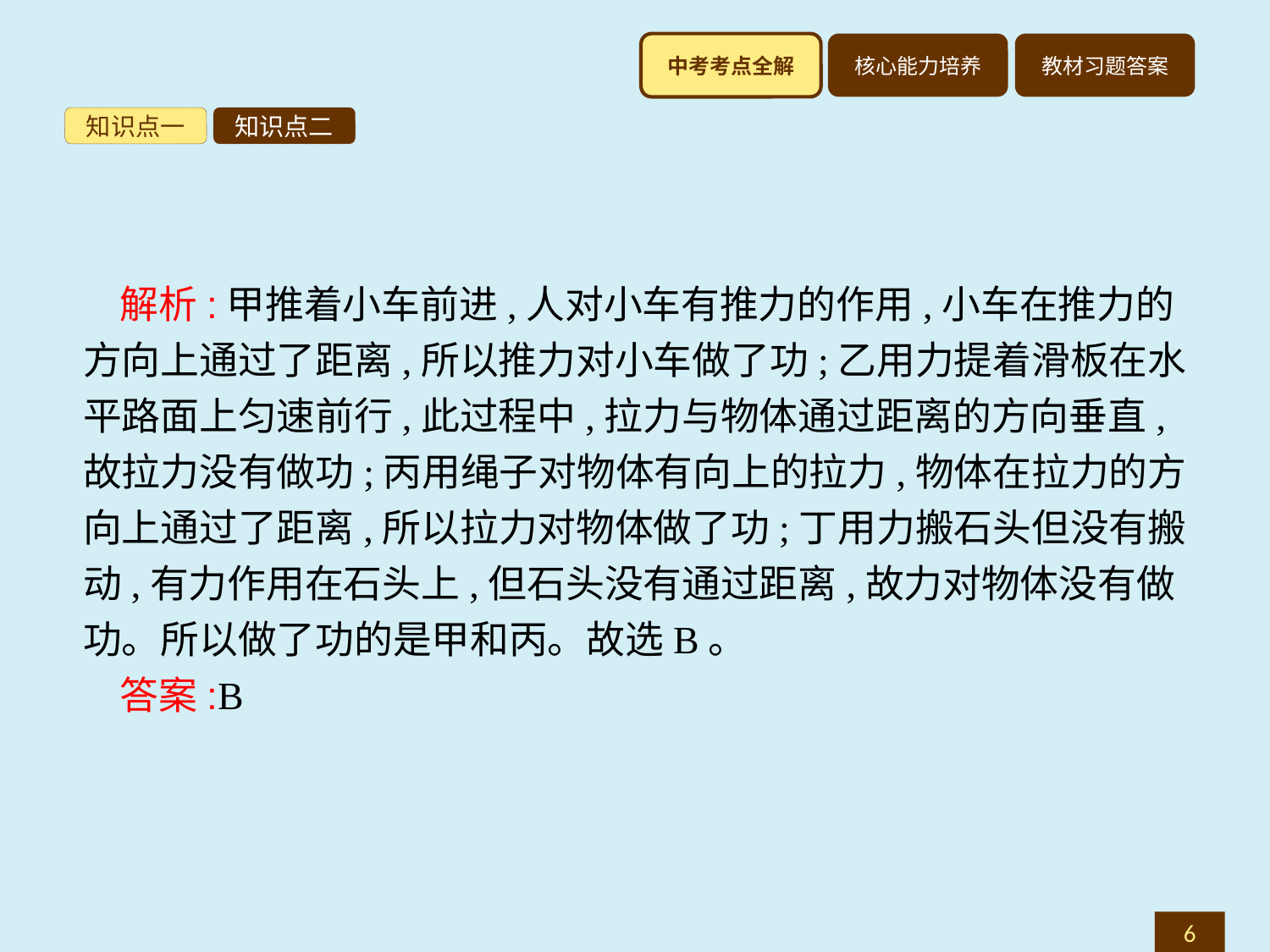

知识点一
知识点二
解析:甲推着小车前进,人对小车有推力的作用,小车在推力的方向上通过了距离,所以推力对小车做了功;乙用力提着滑板在水平路面上匀速前行,此过程中,拉力与物体通过距离的方向垂直,故拉力没有做功;丙用绳子对物体有向上的拉力,物体在拉力的方向上通过了距离,所以拉力对物体做了功;丁用力搬石头但没有搬动,有力作用在石头上,但石头没有通过距离,故力对物体没有做功。所以做了功的是甲和丙。故选B。
答案:B